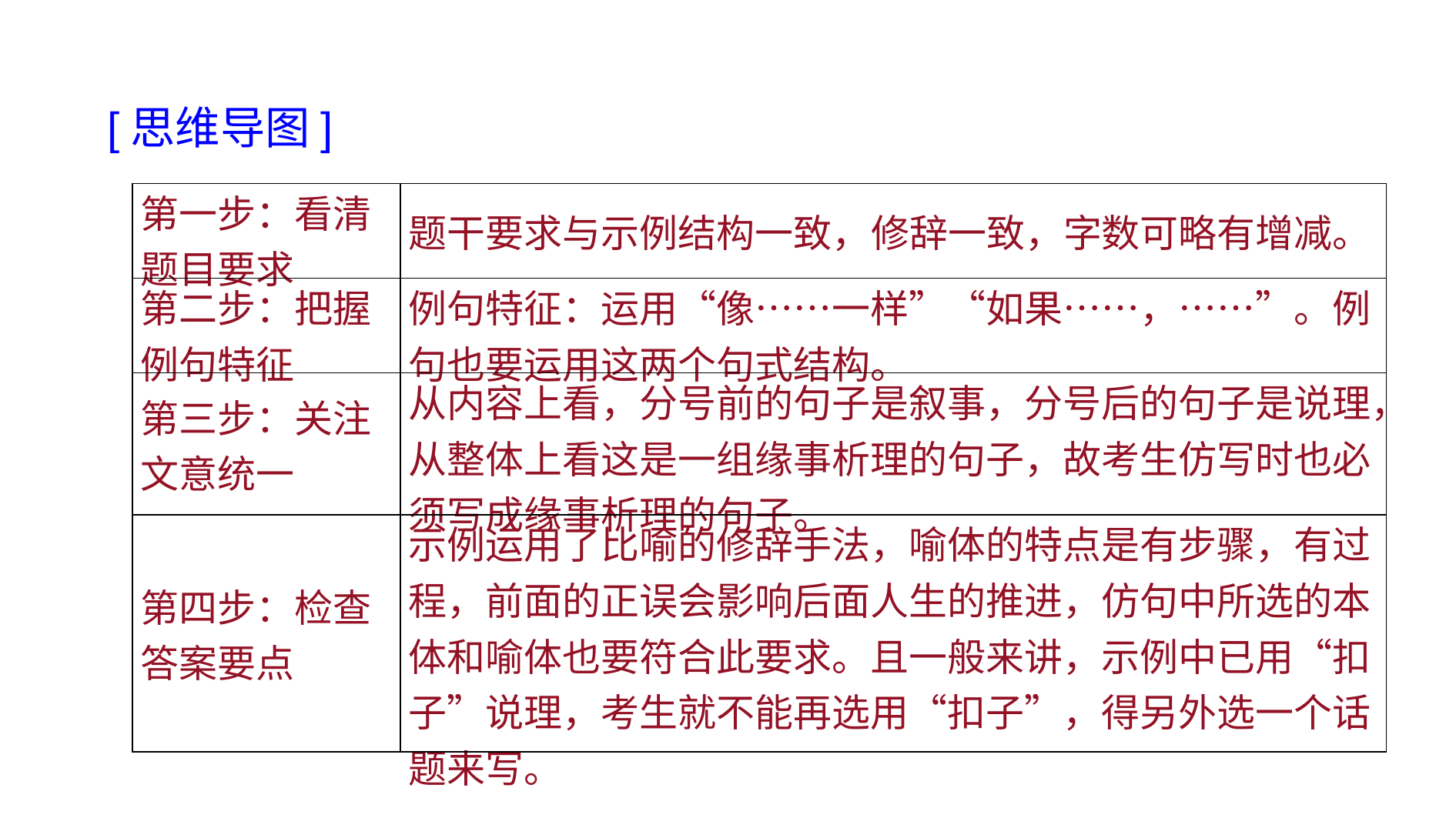

[思维导图]
| 第一步：看清题目要求 | 题干要求与示例结构一致，修辞一致，字数可略有增减。 |
| --- | --- |
| 第二步：把握例句特征 | 例句特征：运用“像……一样”“如果……，……”。例句也要运用这两个句式结构。 |
| 第三步：关注文意统一 | 从内容上看，分号前的句子是叙事，分号后的句子是说理，从整体上看这是一组缘事析理的句子，故考生仿写时也必须写成缘事析理的句子。 |
| 第四步：检查答案要点 | 示例运用了比喻的修辞手法，喻体的特点是有步骤，有过程，前面的正误会影响后面人生的推进，仿句中所选的本体和喻体也要符合此要求。且一般来讲，示例中已用“扣子”说理，考生就不能再选用“扣子”，得另外选一个话题来写。 |